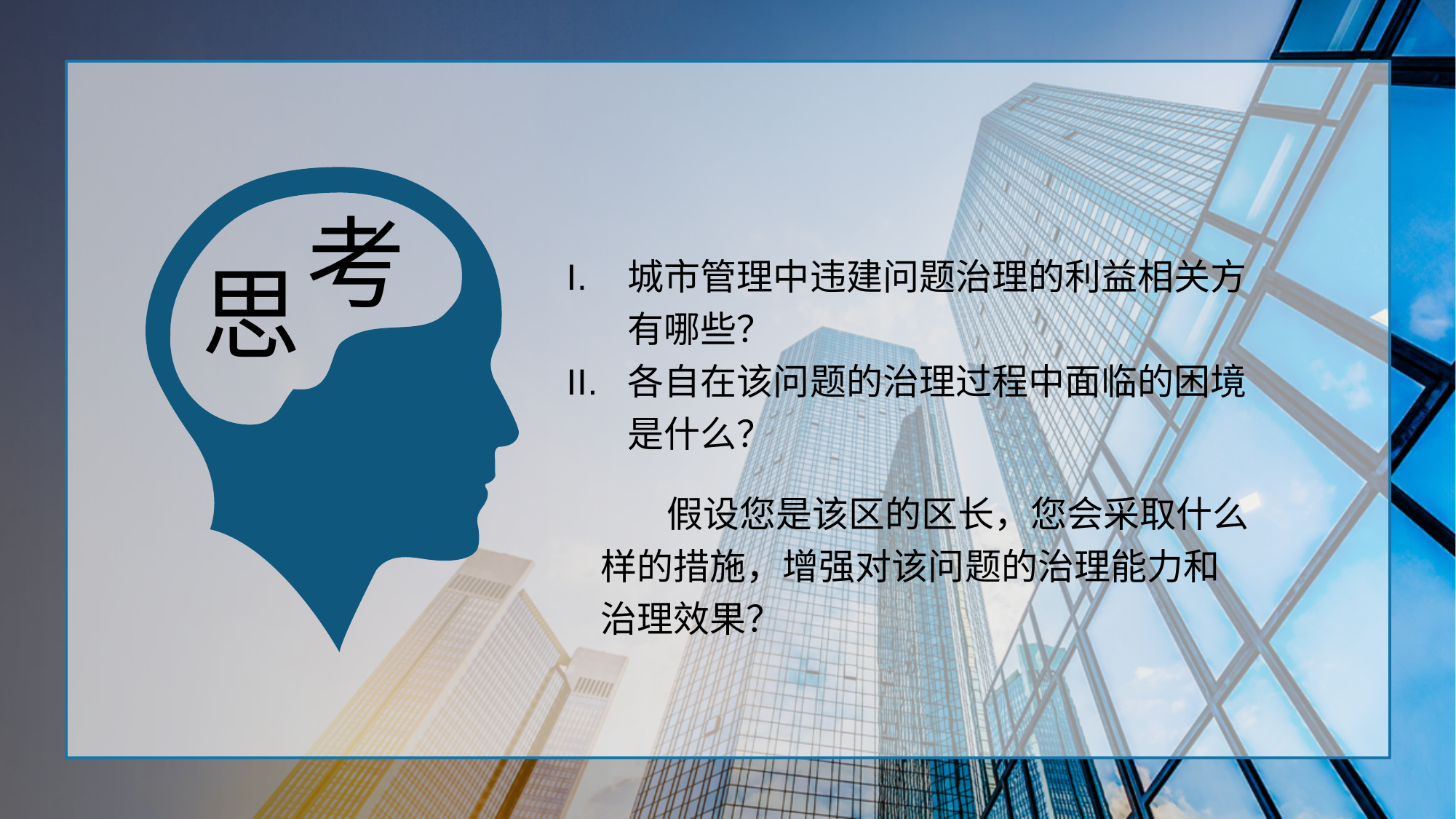

考
思
城市管理中违建问题治理的利益相关方有哪些？
各自在该问题的治理过程中面临的困境是什么？
       假设您是该区的区长，您会采取什么样的措施，增强对该问题的治理能力和
治理效果？